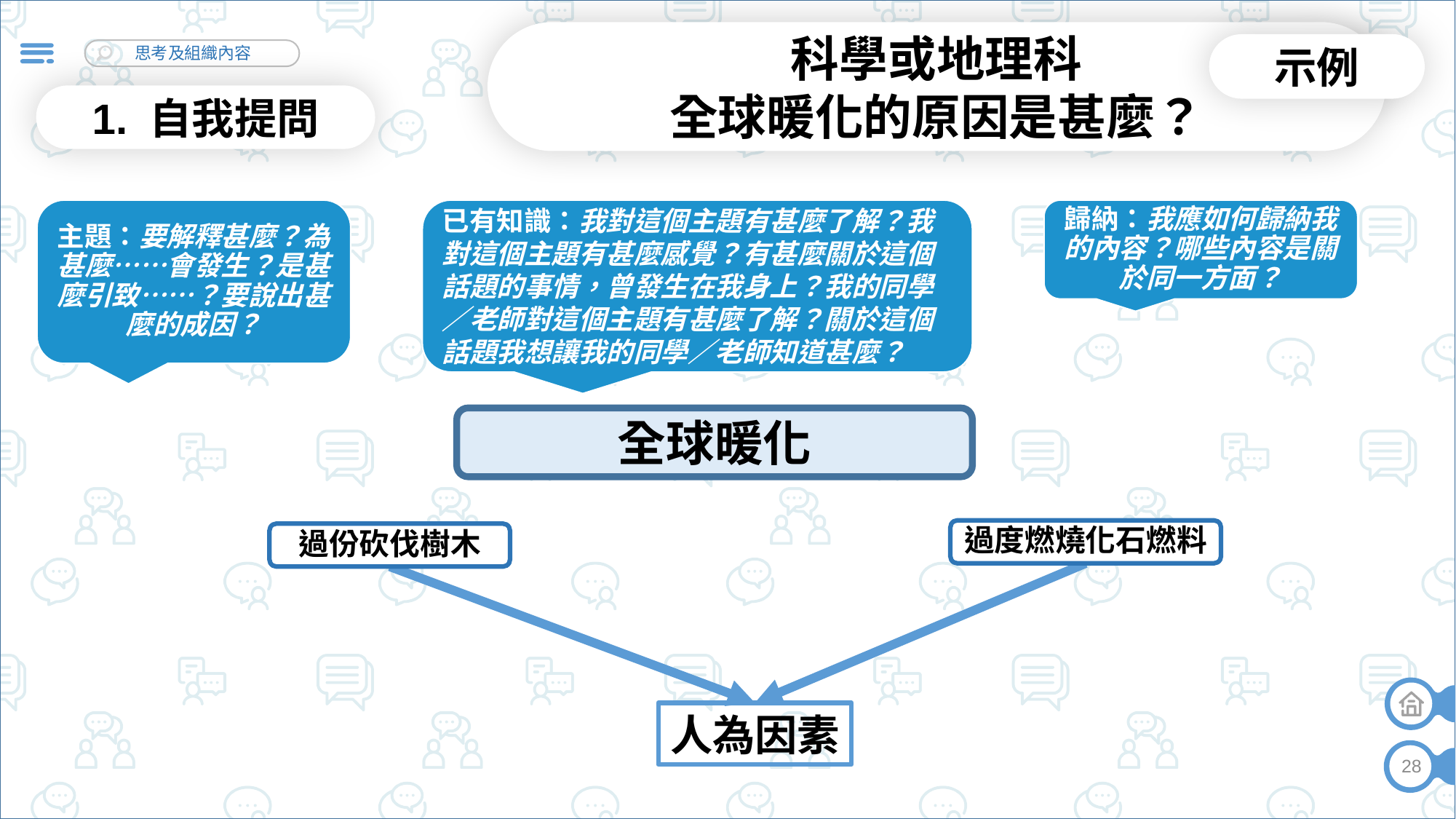

科學或地理科
全球暖化的原因是甚麼？
示例
1. 自我提問
已有知識：我對這個主題有甚麼了解？我對這個主題有甚麼感覺？有甚麼關於這個話題的事情，曾發生在我身上？我的同學／老師對這個主題有甚麼了解？關於這個話題我想讓我的同學／老師知道甚麼？
主題：要解釋甚麼？為甚麼……會發生？是甚麼引致……？要說出甚麼的成因？
歸納：我應如何歸納我的內容？哪些內容是關於同一方面？
全球暖化

過度燃燒化石燃料
過份砍伐樹木
人為因素
28